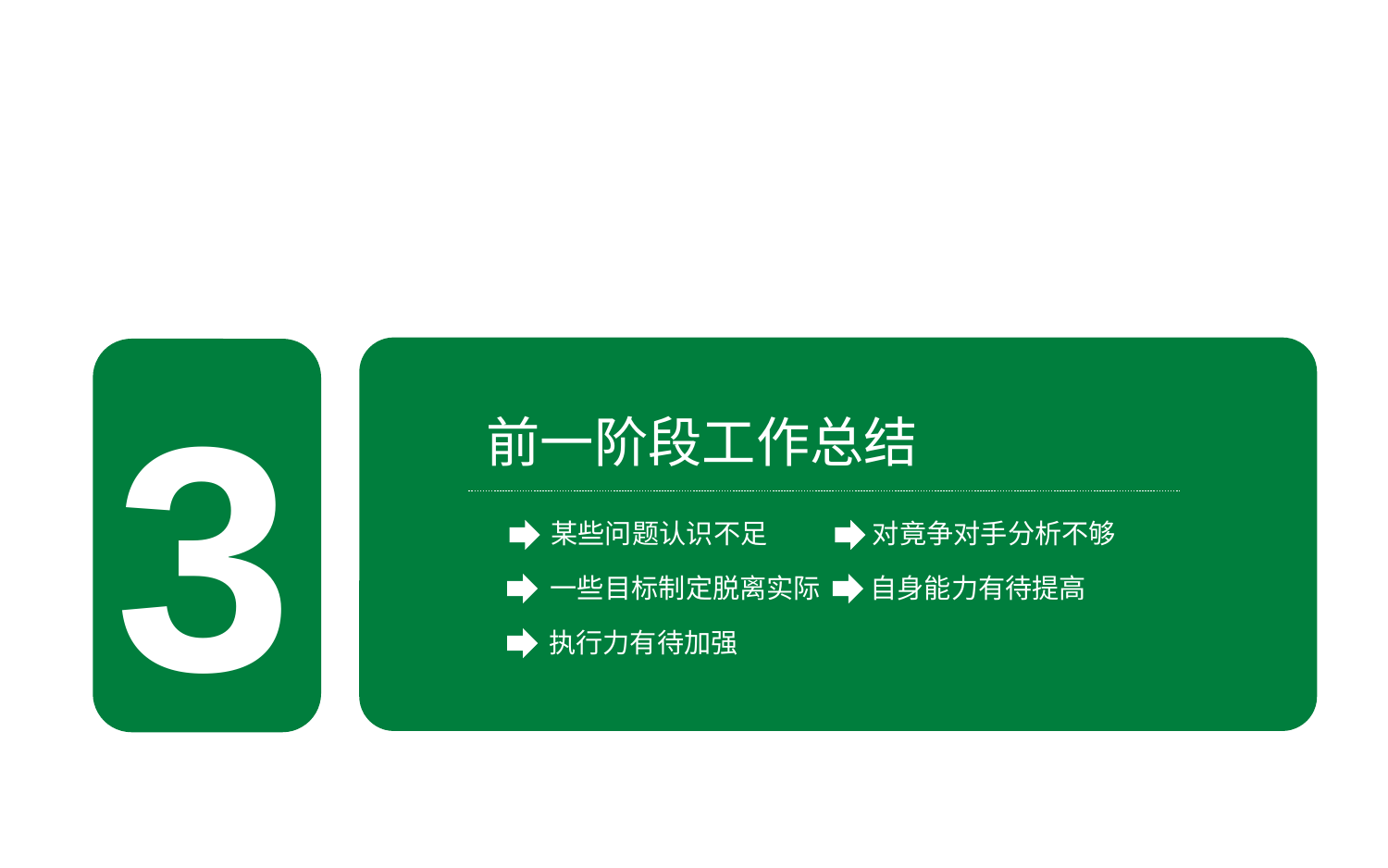

3
前一阶段工作总结
某些问题认识不足
对竟争对手分析不够

一些目标制定脱离实际
自身能力有待提高

执行力有待加强